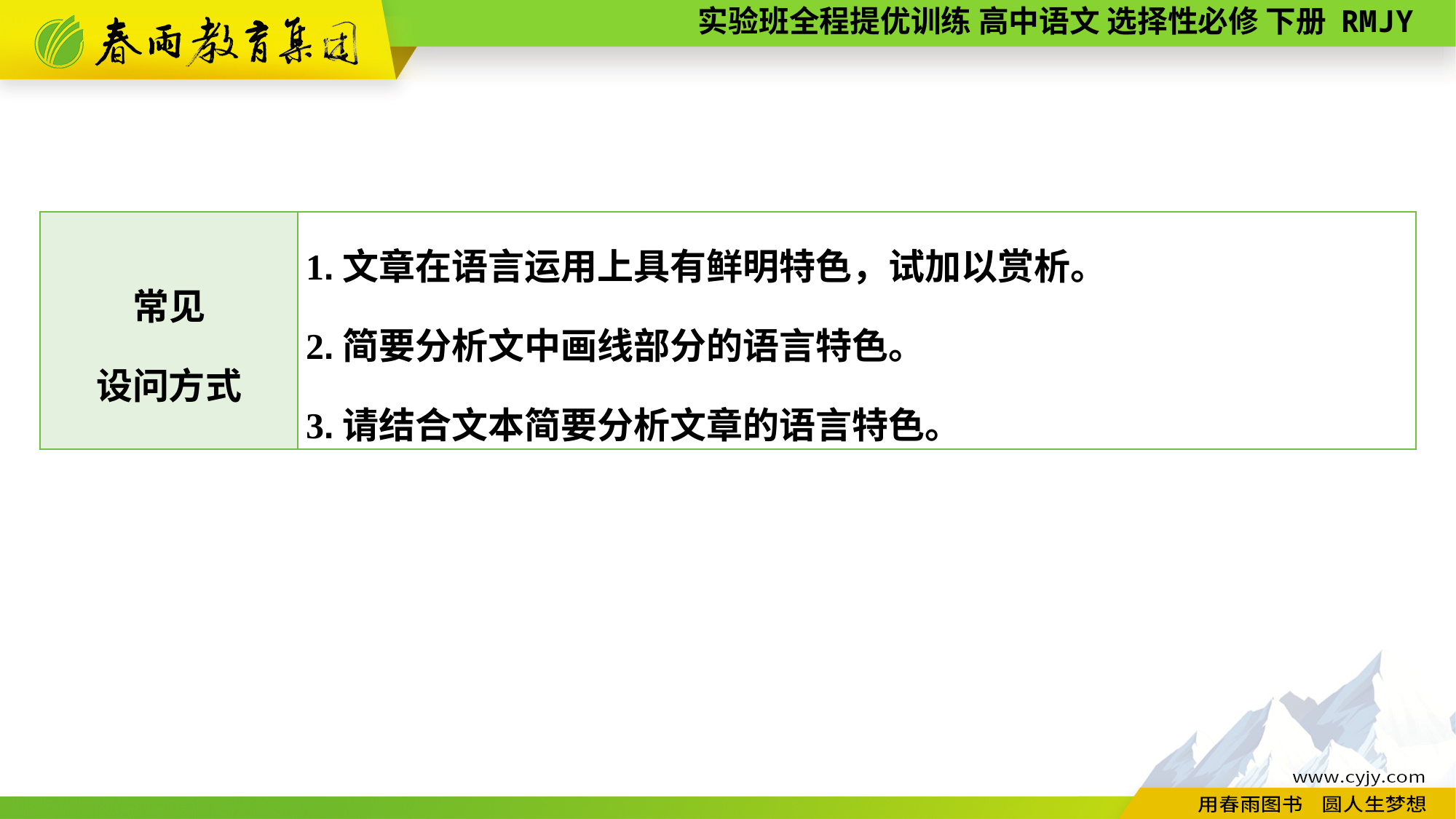

| 常见 设问方式 | 1.文章在语言运用上具有鲜明特色，试加以赏析。 2.简要分析文中画线部分的语言特色。 3.请结合文本简要分析文章的语言特色。 |
| --- | --- |